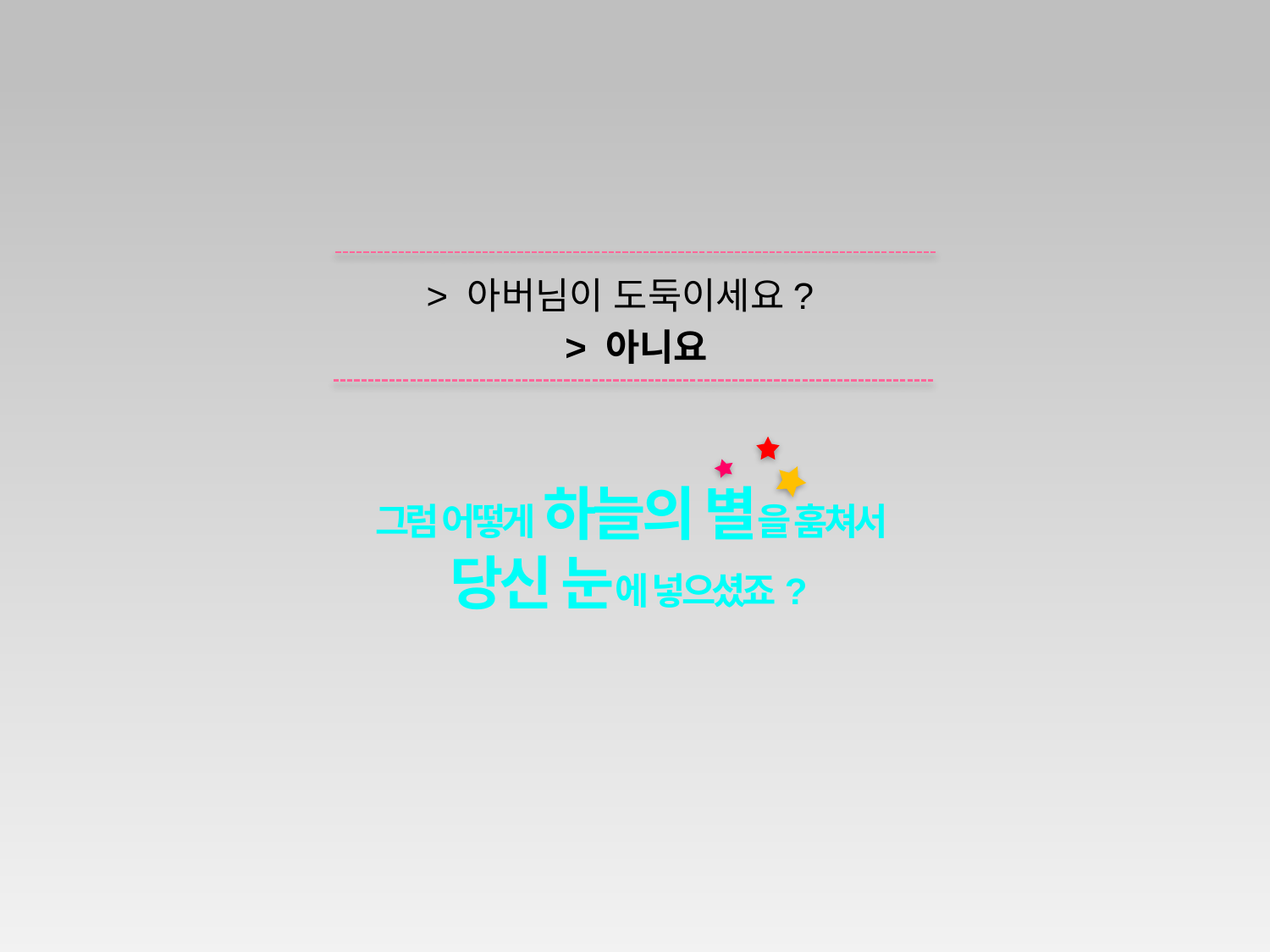

> 아버님이 도둑이세요?
> 아니요

그럼 어떻게 하늘의 별을 훔쳐서
당신 눈에 넣으셨죠?